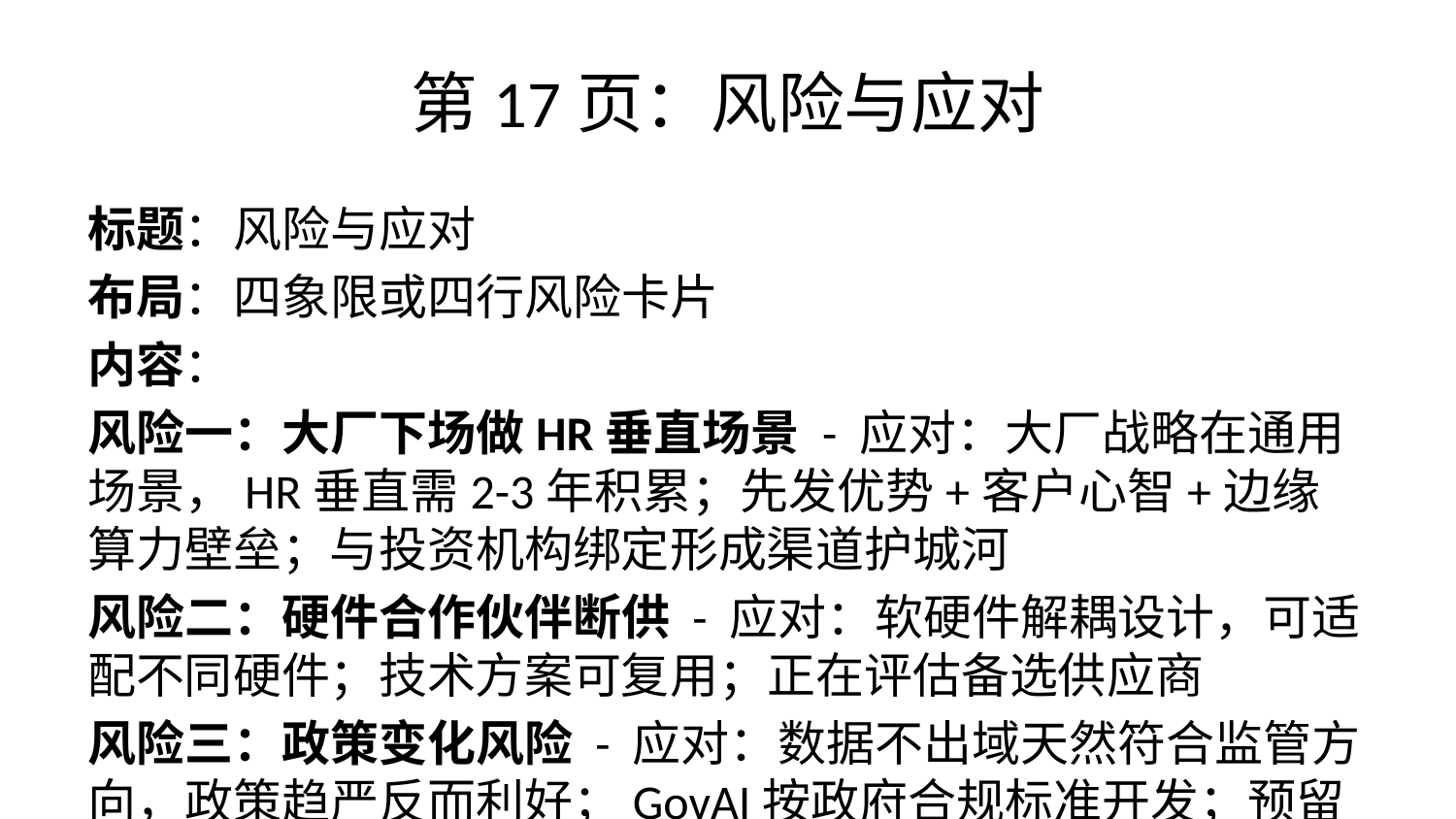

# 第17页：风险与应对
标题：风险与应对
布局：四象限或四行风险卡片
内容：
风险一：大厂下场做HR垂直场景 - 应对：大厂战略在通用场景，HR垂直需2-3年积累；先发优势+客户心智+边缘算力壁垒；与投资机构绑定形成渠道护城河
风险二：硬件合作伙伴断供 - 应对：软硬件解耦设计，可适配不同硬件；技术方案可复用；正在评估备选供应商
风险三：政策变化风险 - 应对：数据不出域天然符合监管方向，政策趋严反而利好；GovAI按政府合规标准开发；预留合规审计接口
风险四：客户落地不及预期 - 应对：投资机构渠道合作加速落地；首批中小项目快速验证；标杆案例形成口碑效应
视觉建议：四个风险卡片2×2网格，每卡片左侧红色风险标签，右侧绿色应对策略。或用四行布局，每行左红右绿对比